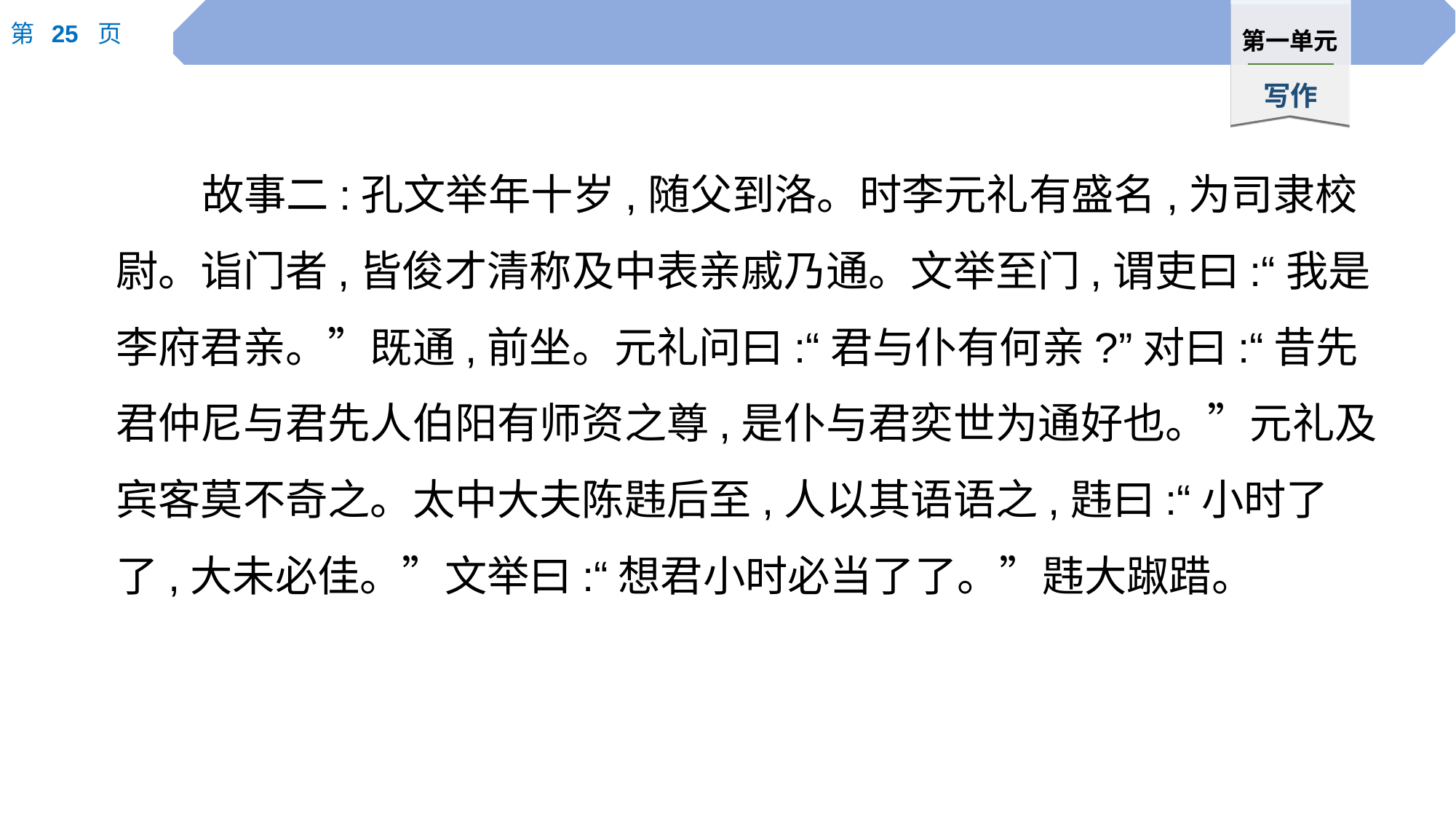

故事二:孔文举年十岁,随父到洛。时李元礼有盛名,为司隶校尉。诣门者,皆俊才清称及中表亲戚乃通。文举至门,谓吏曰:“我是李府君亲。”既通,前坐。元礼问曰:“君与仆有何亲?”对曰:“昔先君仲尼与君先人伯阳有师资之尊,是仆与君奕世为通好也。”元礼及宾客莫不奇之。太中大夫陈韪后至,人以其语语之,韪曰:“小时了了,大未必佳。”文举曰:“想君小时必当了了。”韪大踧踖。